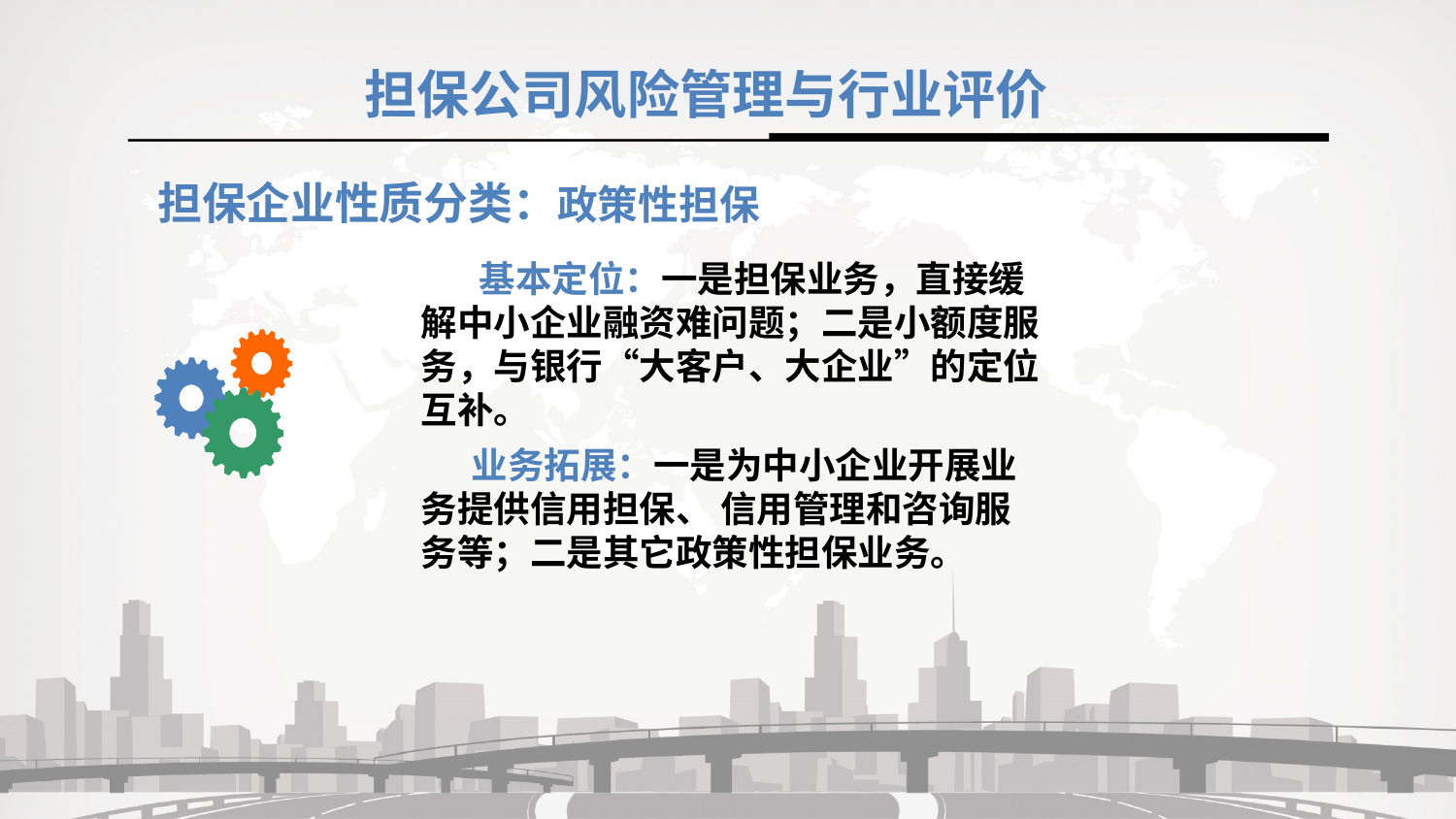

担保公司风险管理与行业评价
担保企业性质分类：政策性担保
      基本定位：一是担保业务，直接缓解中小企业融资难问题；二是小额度服务，与银行“大客户、大企业”的定位互补。
     业务拓展：一是为中小企业开展业务提供信用担保、 信用管理和咨询服务等；二是其它政策性担保业务。